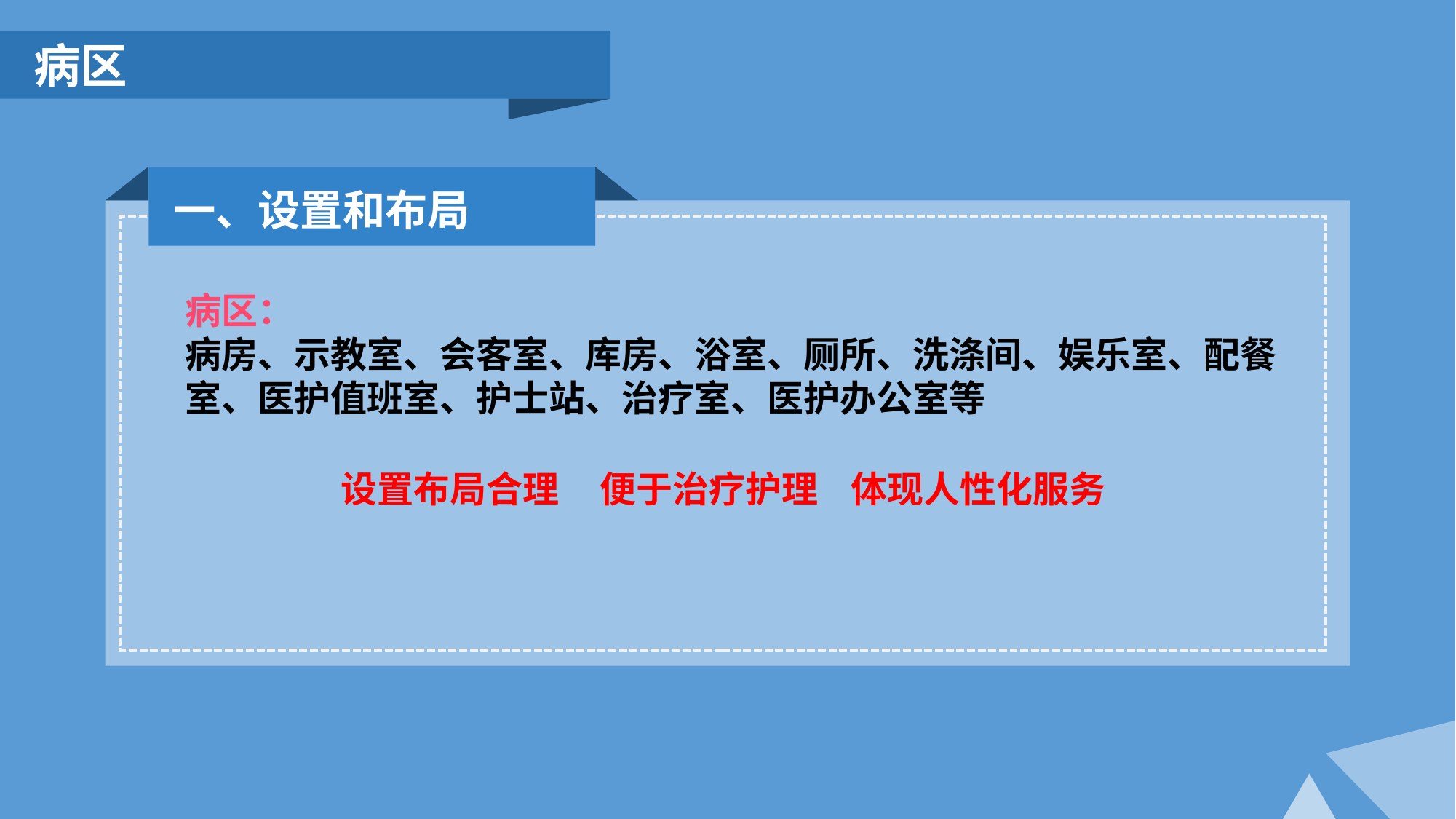

病区

一、设置和布局

病区：
病房、示教室、会客室、库房、浴室、厕所、洗涤间、娱乐室、配餐室、医护值班室、护士站、治疗室、医护办公室等
设置布局合理     便于治疗护理    体现人性化服务